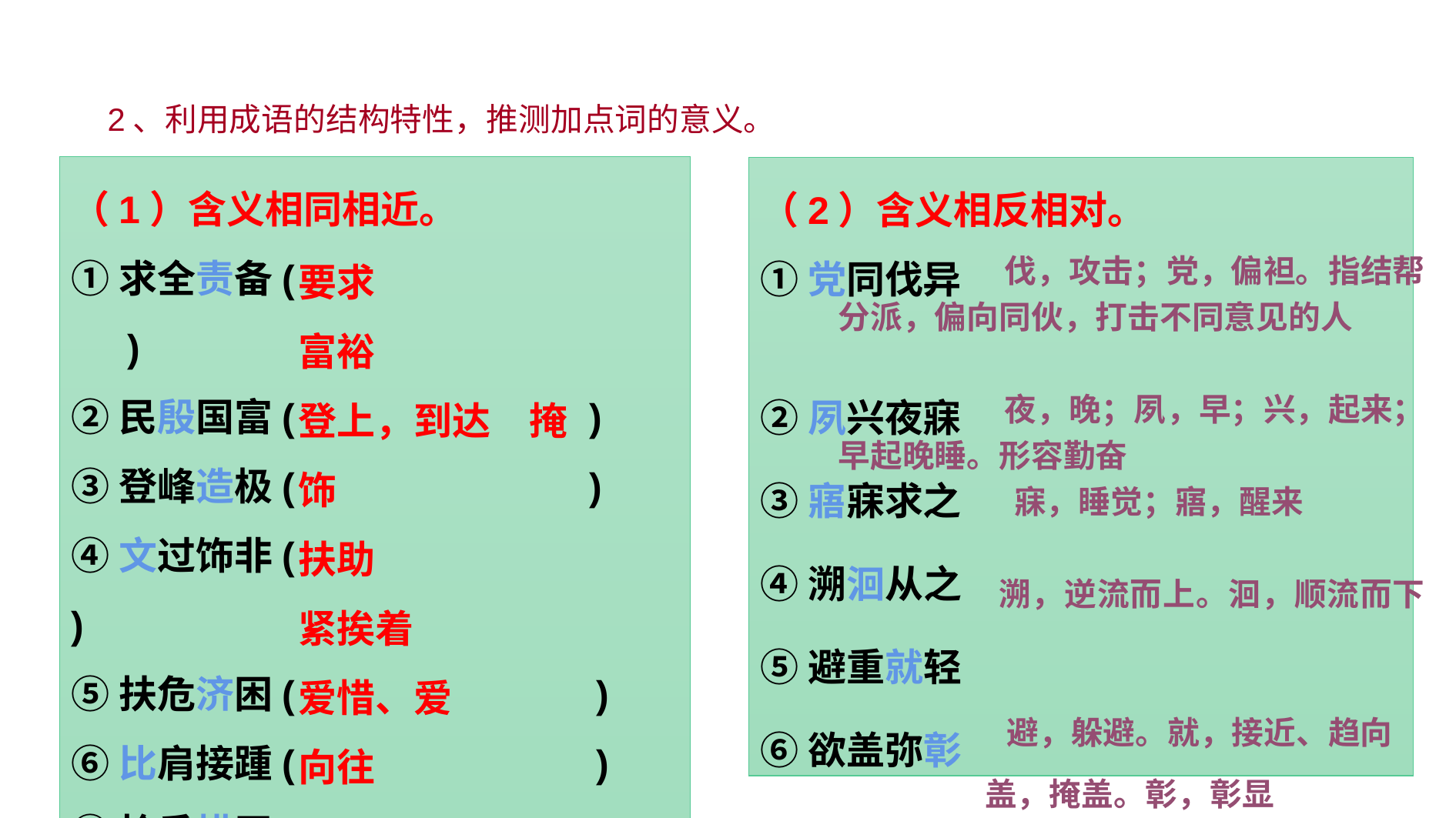

2、利用成语的结构特性，推测加点词的意义。
（1）含义相同相近。
①求全责备(　　　		　 )
②民殷国富(		　　　　 )
③登峰造极(　　　　	　 )
④文过饰非(　　　　　　	    )
⑤扶危济困(　　　　　　      )
⑥比肩接踵(　　　　　　      )
⑦怜香惜玉(　　　　　　      )
⑧心驰神往(　　　　　　      )
（2）含义相反相对。
①党同伐异

②夙兴夜寐
③寤寐求之
④溯洄从之
⑤避重就轻
⑥欲盖弥彰

要求
富裕
登上，到达　掩饰
扶助
紧挨着
爱惜、爱
向往
                     伐，攻击；党，偏袒。指结帮分派，偏向同伙，打击不同意见的人

                     夜，晚；夙，早；兴，起来；早起晚睡。形容勤奋
                       寐，睡觉；寤，醒来

                   溯，逆流而上。洄，顺流而下

                      避，躲避。就，接近、趋向
                   盖，掩盖。彰，彰显